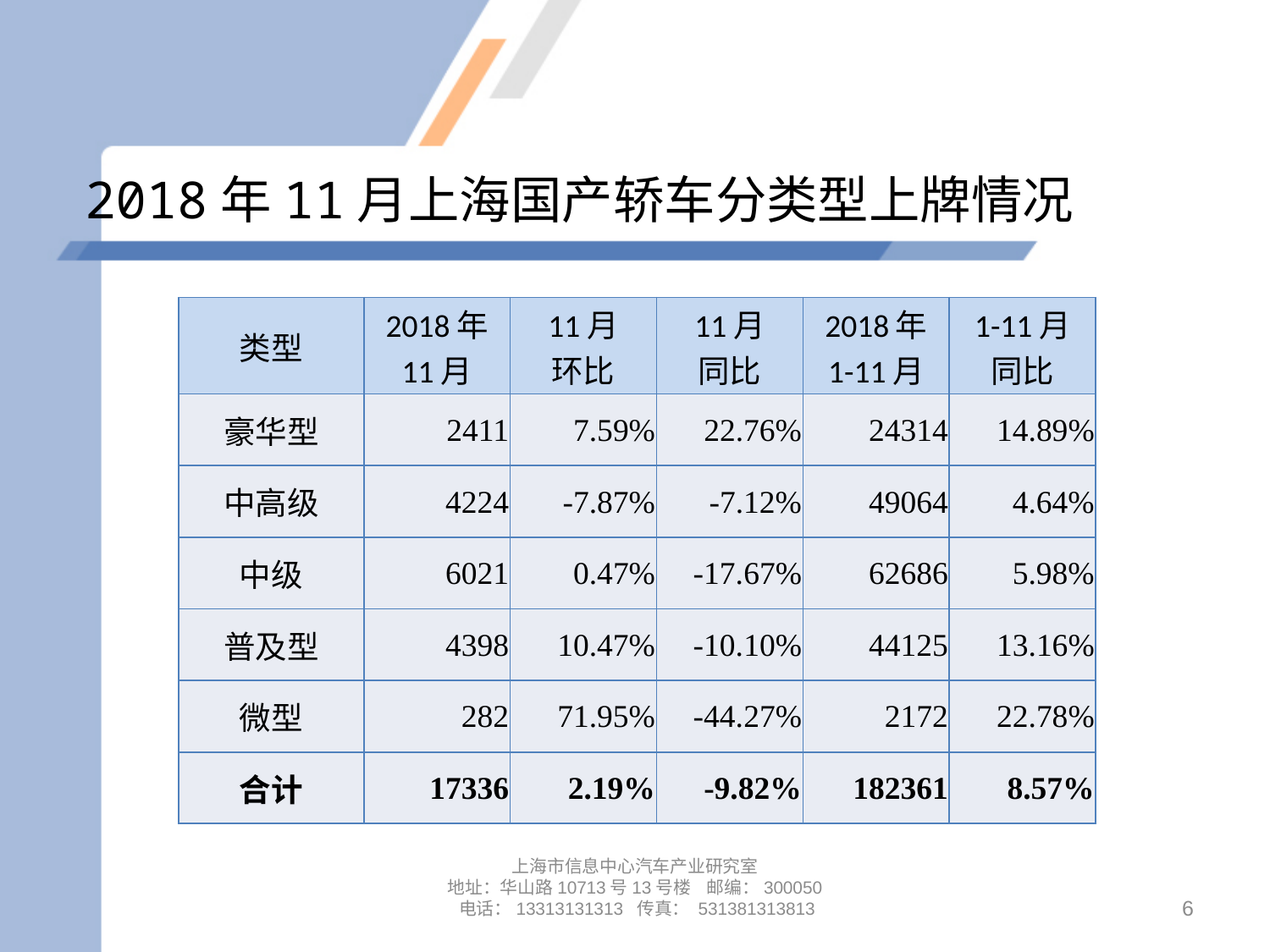

# 2018年11月上海国产轿车分类型上牌情况
| 类型 | 2018年 11月 | 11月 环比 | 11月 同比 | 2018年 1-11月 | 1-11月 同比 |
| --- | --- | --- | --- | --- | --- |
| 豪华型 | 2411 | 7.59% | 22.76% | 24314 | 14.89% |
| 中高级 | 4224 | -7.87% | -7.12% | 49064 | 4.64% |
| 中级 | 6021 | 0.47% | -17.67% | 62686 | 5.98% |
| 普及型 | 4398 | 10.47% | -10.10% | 44125 | 13.16% |
| 微型 | 282 | 71.95% | -44.27% | 2172 | 22.78% |
| 合计 | 17336 | 2.19% | -9.82% | 182361 | 8.57% |
上海市信息中心汽车产业研究室
地址：华山路10713号13号楼    邮编：300050  电话：13313131313  传真： 531381313813

6